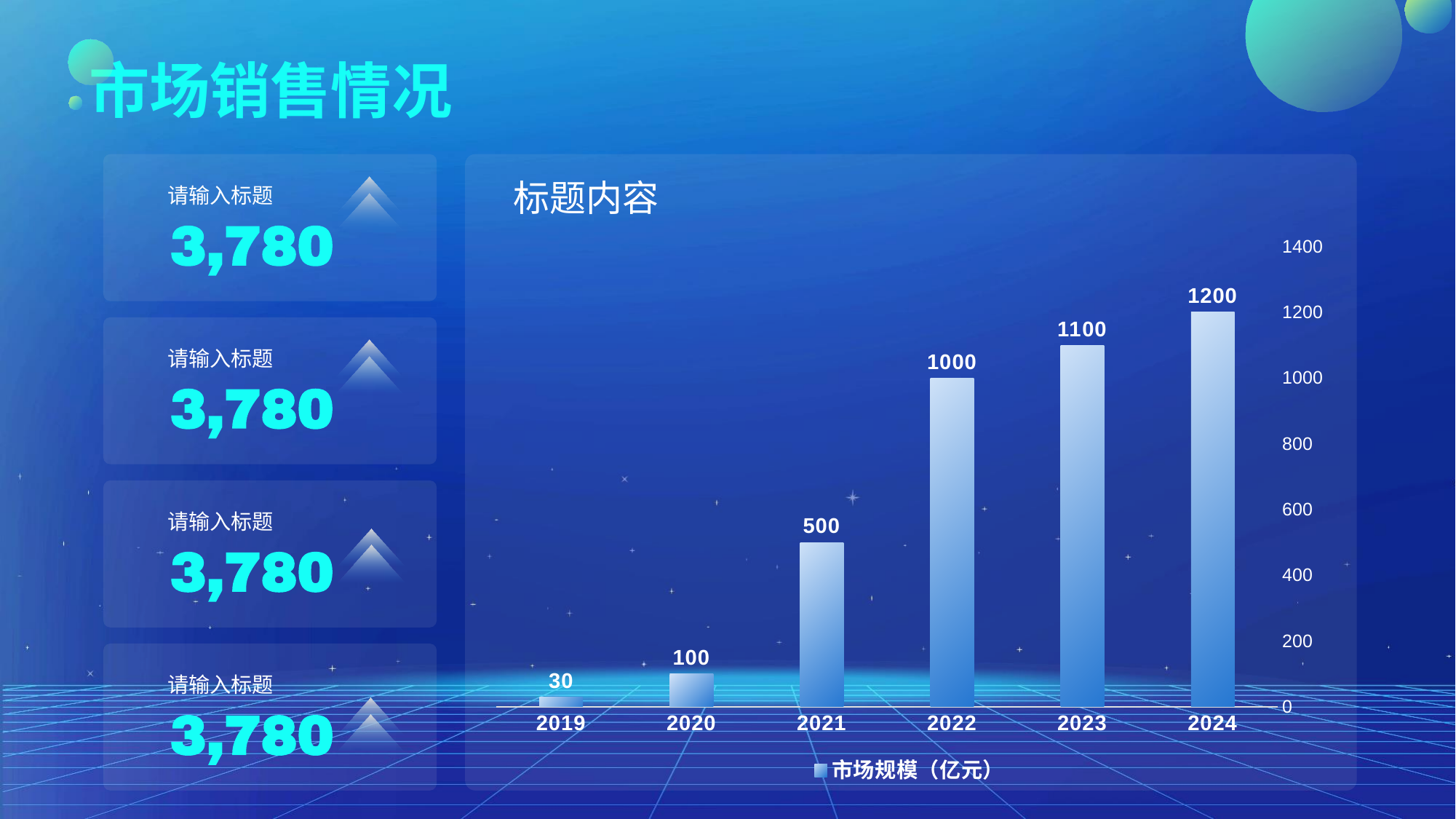

市场销售情况

请输入标题

3,780
标题内容

### Chart

| Category | 市场规模（亿元） |
|---|---|
| 2019 | 30.0 |
| 2020 | 100.0 |
| 2021 | 500.0 |
| 2022 | 1000.0 |
| 2023 | 1100.0 |
| 2024 | 1200.0 |
请输入标题

3,780

请输入标题

3,780

请输入标题
3,780